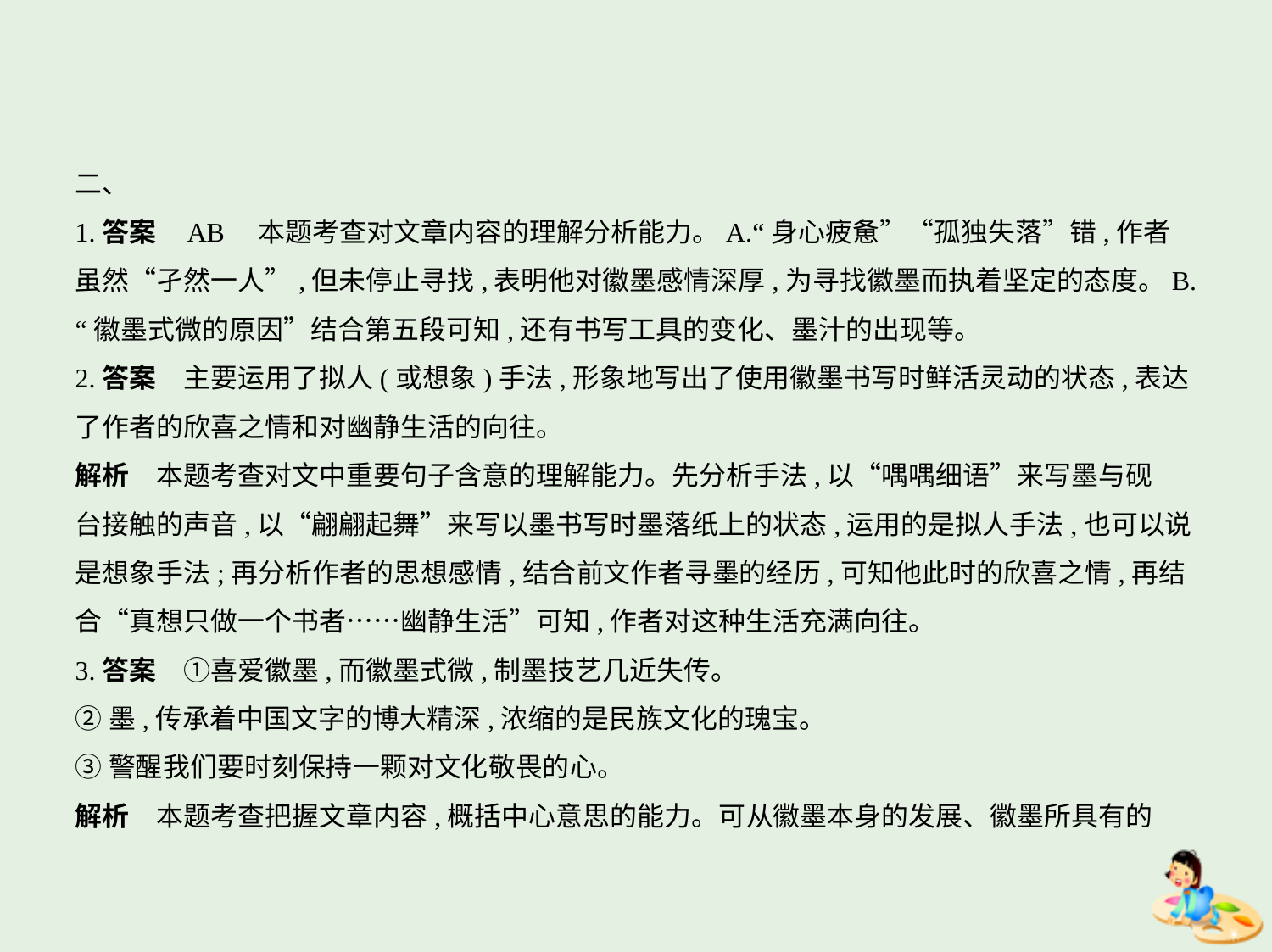

二、
1.答案    AB　本题考查对文章内容的理解分析能力。A.“身心疲惫”“孤独失落”错,作者
虽然“孑然一人”,但未停止寻找,表明他对徽墨感情深厚,为寻找徽墨而执着坚定的态度。B.
“徽墨式微的原因”结合第五段可知,还有书写工具的变化、墨汁的出现等。
2.答案　主要运用了拟人(或想象)手法,形象地写出了使用徽墨书写时鲜活灵动的状态,表达
了作者的欣喜之情和对幽静生活的向往。
解析　本题考查对文中重要句子含意的理解能力。先分析手法,以“喁喁细语”来写墨与砚
台接触的声音,以“翩翩起舞”来写以墨书写时墨落纸上的状态,运用的是拟人手法,也可以说
是想象手法;再分析作者的思想感情,结合前文作者寻墨的经历,可知他此时的欣喜之情,再结
合“真想只做一个书者……幽静生活”可知,作者对这种生活充满向往。
3.答案　①喜爱徽墨,而徽墨式微,制墨技艺几近失传。
②墨,传承着中国文字的博大精深,浓缩的是民族文化的瑰宝。
③警醒我们要时刻保持一颗对文化敬畏的心。
解析　本题考查把握文章内容,概括中心意思的能力。可从徽墨本身的发展、徽墨所具有的